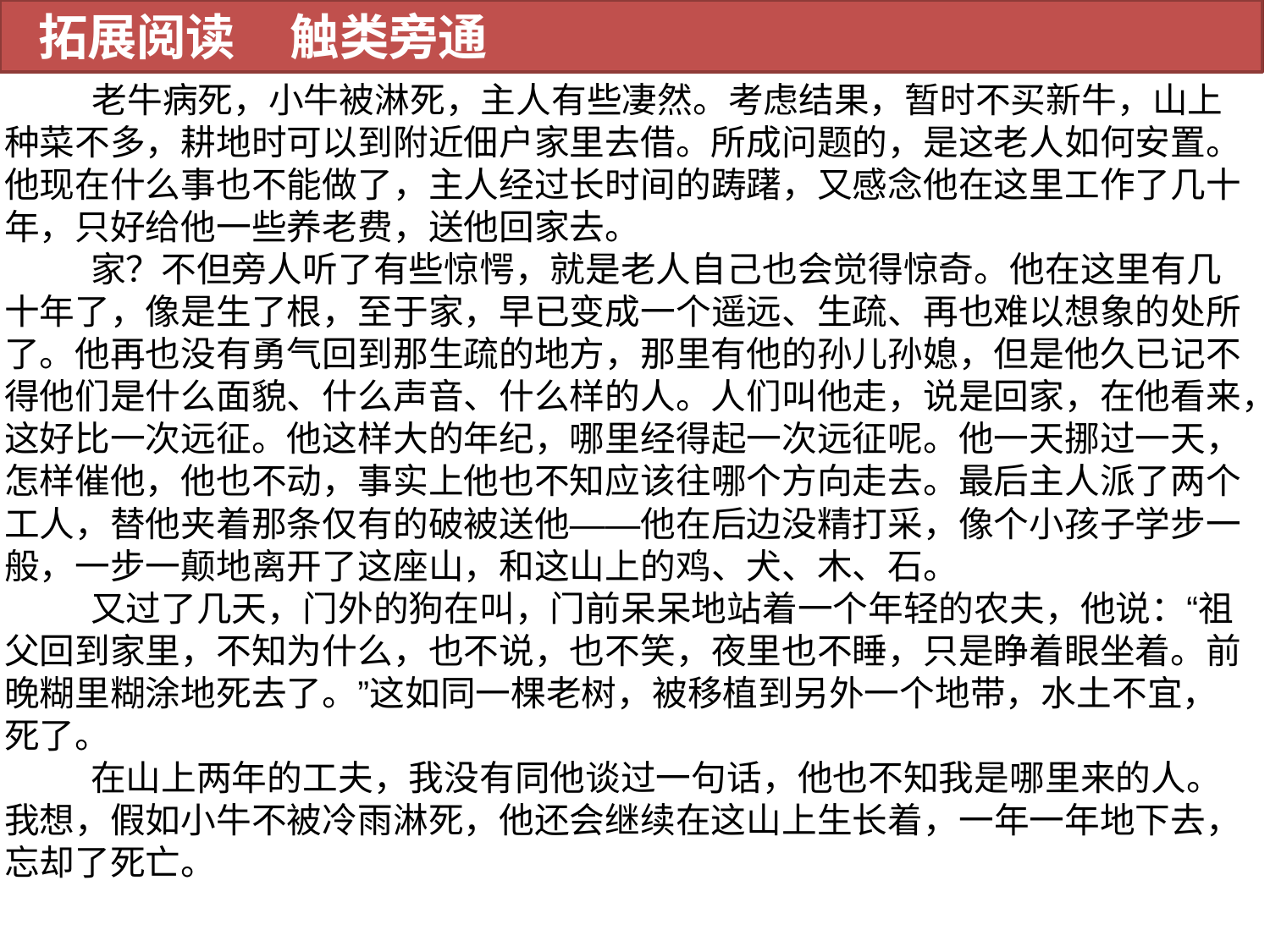

拓展阅读    触类旁通
         老牛病死，小牛被淋死，主人有些凄然。考虑结果，暂时不买新牛，山上种菜不多，耕地时可以到附近佃户家里去借。所成问题的，是这老人如何安置。他现在什么事也不能做了，主人经过长时间的踌躇，又感念他在这里工作了几十年，只好给他一些养老费，送他回家去。
        家？不但旁人听了有些惊愕，就是老人自己也会觉得惊奇。他在这里有几十年了，像是生了根，至于家，早已变成一个遥远、生疏、再也难以想象的处所了。他再也没有勇气回到那生疏的地方，那里有他的孙儿孙媳，但是他久已记不得他们是什么面貌、什么声音、什么样的人。人们叫他走，说是回家，在他看来，这好比一次远征。他这样大的年纪，哪里经得起一次远征呢。他一天挪过一天，怎样催他，他也不动，事实上他也不知应该往哪个方向走去。最后主人派了两个工人，替他夹着那条仅有的破被送他——他在后边没精打采，像个小孩子学步一般，一步一颠地离开了这座山，和这山上的鸡、犬、木、石。
        又过了几天，门外的狗在叫，门前呆呆地站着一个年轻的农夫，他说：“祖父回到家里，不知为什么，也不说，也不笑，夜里也不睡，只是睁着眼坐着。前晚糊里糊涂地死去了。”这如同一棵老树，被移植到另外一个地带，水土不宜，死了。
        在山上两年的工夫，我没有同他谈过一句话，他也不知我是哪里来的人。我想，假如小牛不被冷雨淋死，他还会继续在这山上生长着，一年一年地下去，忘却了死亡。